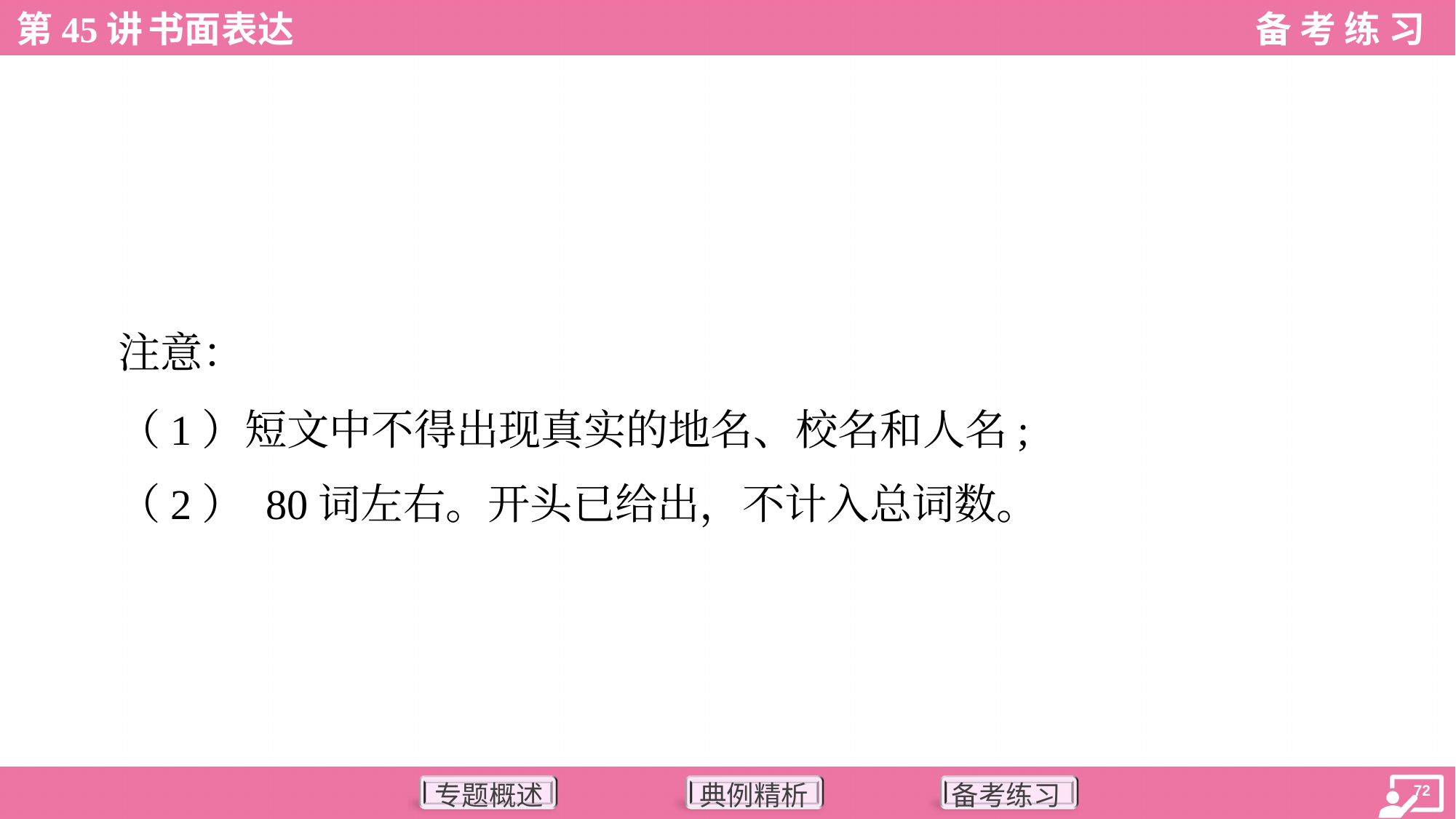

注意：
    （1）短文中不得出现真实的地名、校名和人名;
    （2） 80词左右。开头已给出，不计入总词数。